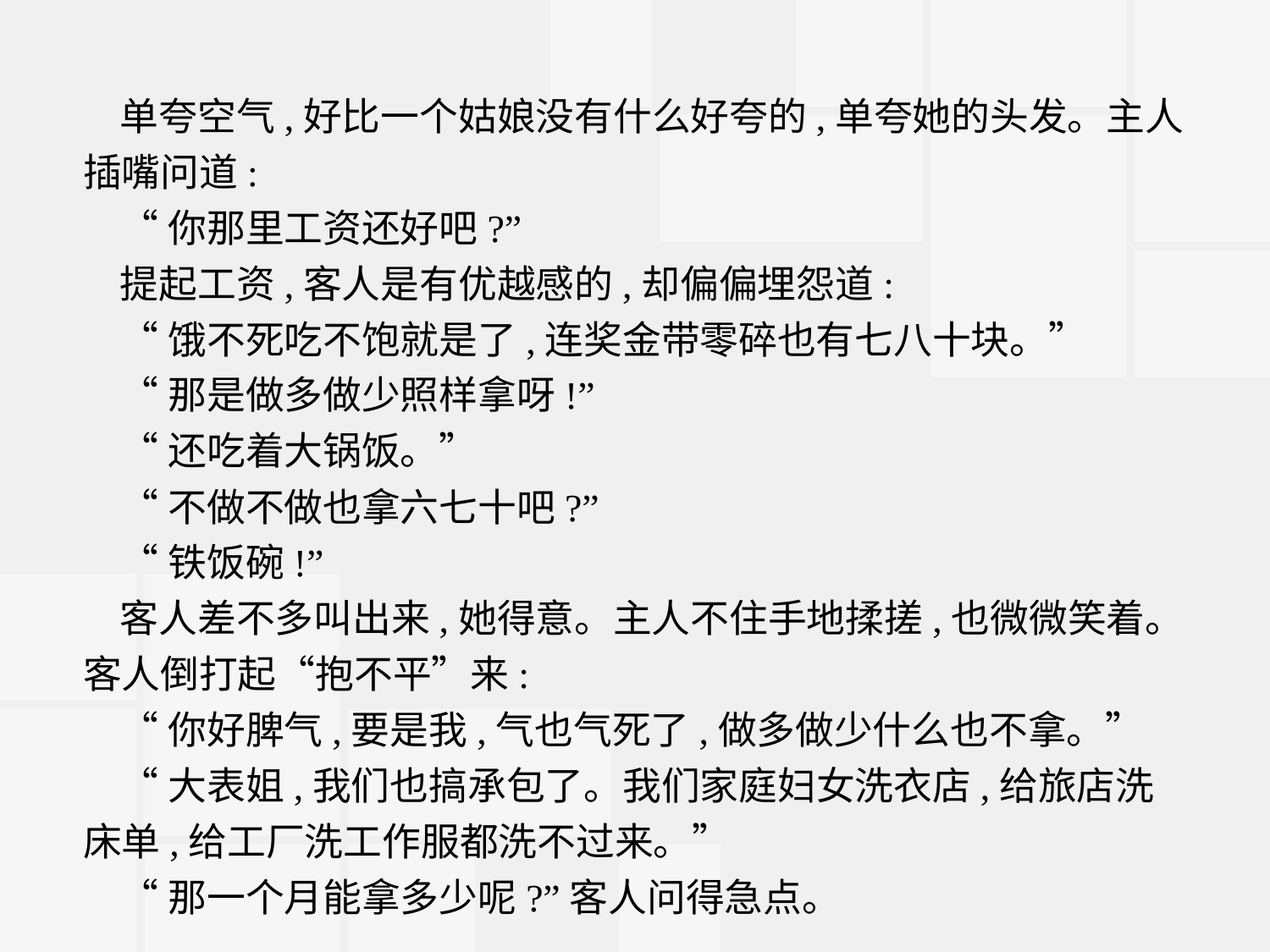

单夸空气,好比一个姑娘没有什么好夸的,单夸她的头发。主人插嘴问道:
“你那里工资还好吧?”
提起工资,客人是有优越感的,却偏偏埋怨道:
“饿不死吃不饱就是了,连奖金带零碎也有七八十块。”
“那是做多做少照样拿呀!”
“还吃着大锅饭。”
“不做不做也拿六七十吧?”
“铁饭碗!”
客人差不多叫出来,她得意。主人不住手地揉搓,也微微笑着。客人倒打起“抱不平”来:
“你好脾气,要是我,气也气死了,做多做少什么也不拿。”
“大表姐,我们也搞承包了。我们家庭妇女洗衣店,给旅店洗床单,给工厂洗工作服都洗不过来。”
“那一个月能拿多少呢?”客人问得急点。